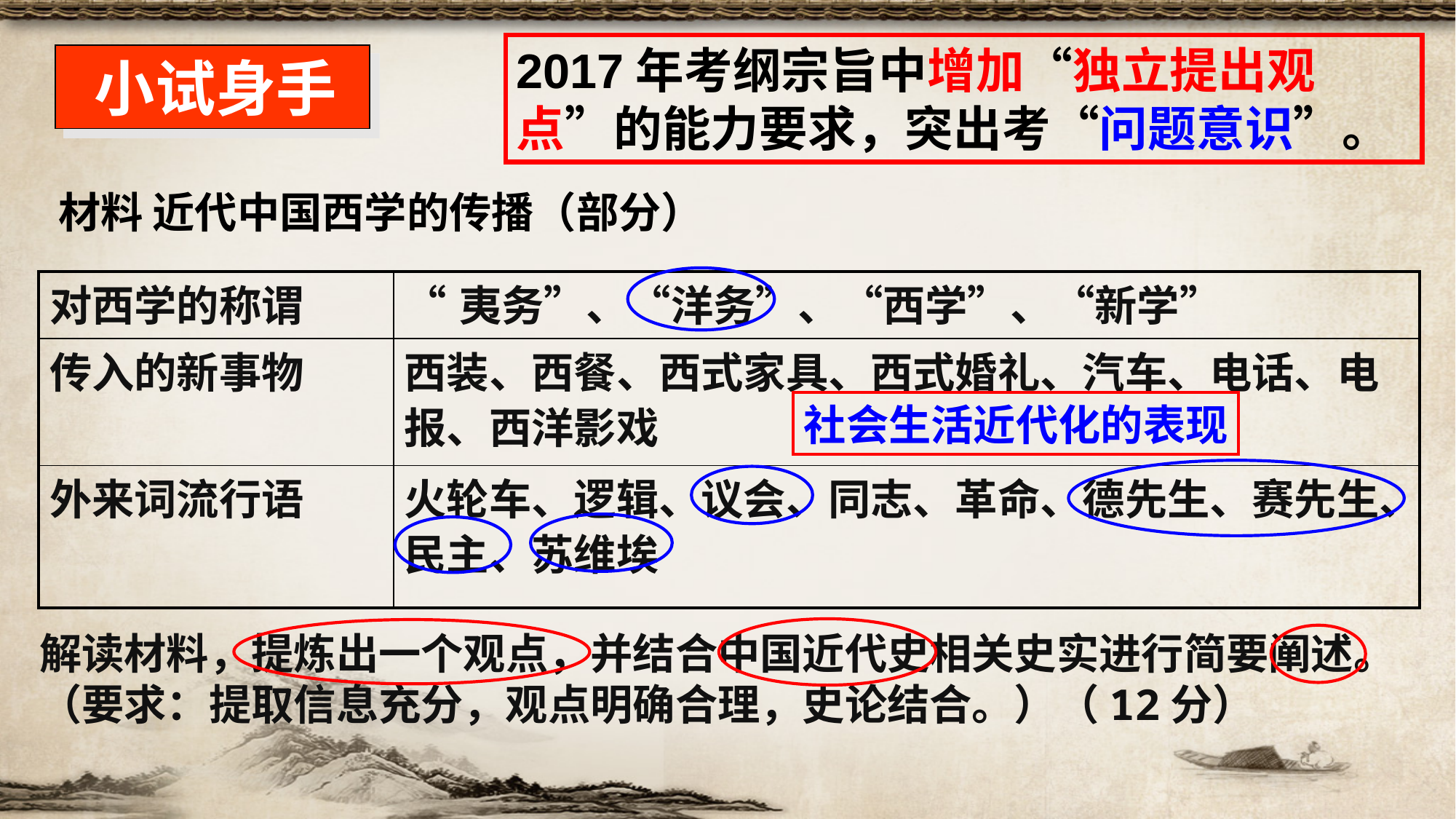

2017年考纲宗旨中增加“独立提出观点”的能力要求，突出考“问题意识”。
 小试身手
材料 近代中国西学的传播（部分）

| 对西学的称谓 | “夷务”、“洋务”、“西学”、“新学” |
| --- | --- |
| 传入的新事物 | 西装、西餐、西式家具、西式婚礼、汽车、电话、电报、西洋影戏 |
| 外来词流行语 | 火轮车、逻辑、议会、同志、革命、德先生、赛先生、民主、苏维埃 |
社会生活近代化的表现

解读材料，提炼出一个观点，并结合中国近代史相关史实进行简要阐述。（要求：提取信息充分，观点明确合理，史论结合。）（12分）